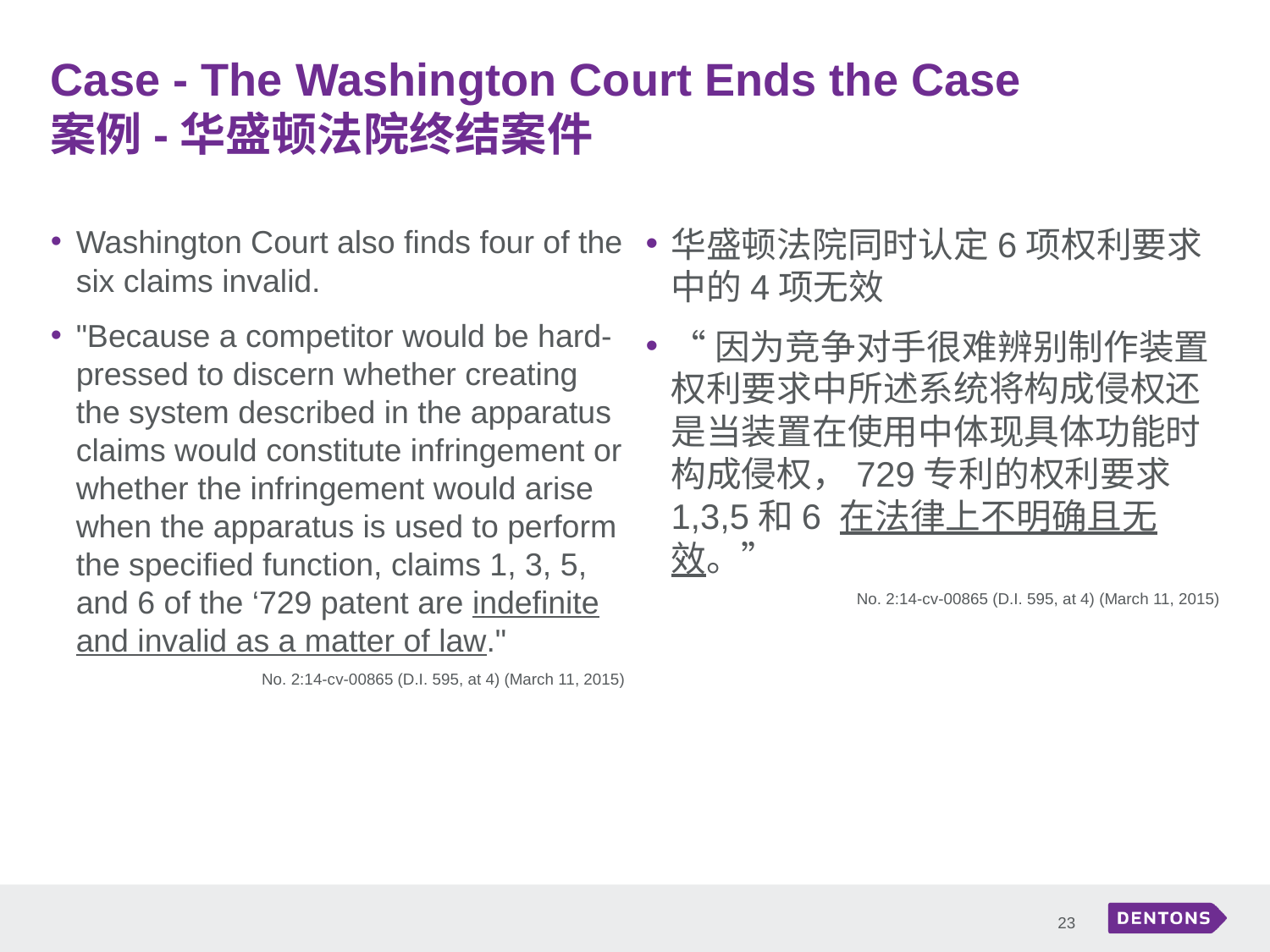

# Case - The Washington Court Ends the Case 案例-华盛顿法院终结案件
Washington Court also finds four of the six claims invalid.
"Because a competitor would be hard-pressed to discern whether creating the system described in the apparatus claims would constitute infringement or whether the infringement would arise when the apparatus is used to perform the specified function, claims 1, 3, 5, and 6 of the ‘729 patent are indefinite and invalid as a matter of law."
No. 2:14-cv-00865 (D.I. 595, at 4) (March 11, 2015)
华盛顿法院同时认定6项权利要求中的4项无效
“因为竞争对手很难辨别制作装置权利要求中所述系统将构成侵权还是当装置在使用中体现具体功能时构成侵权，729专利的权利要求1,3,5和6 在法律上不明确且无效。”
No. 2:14-cv-00865 (D.I. 595, at 4) (March 11, 2015)

23